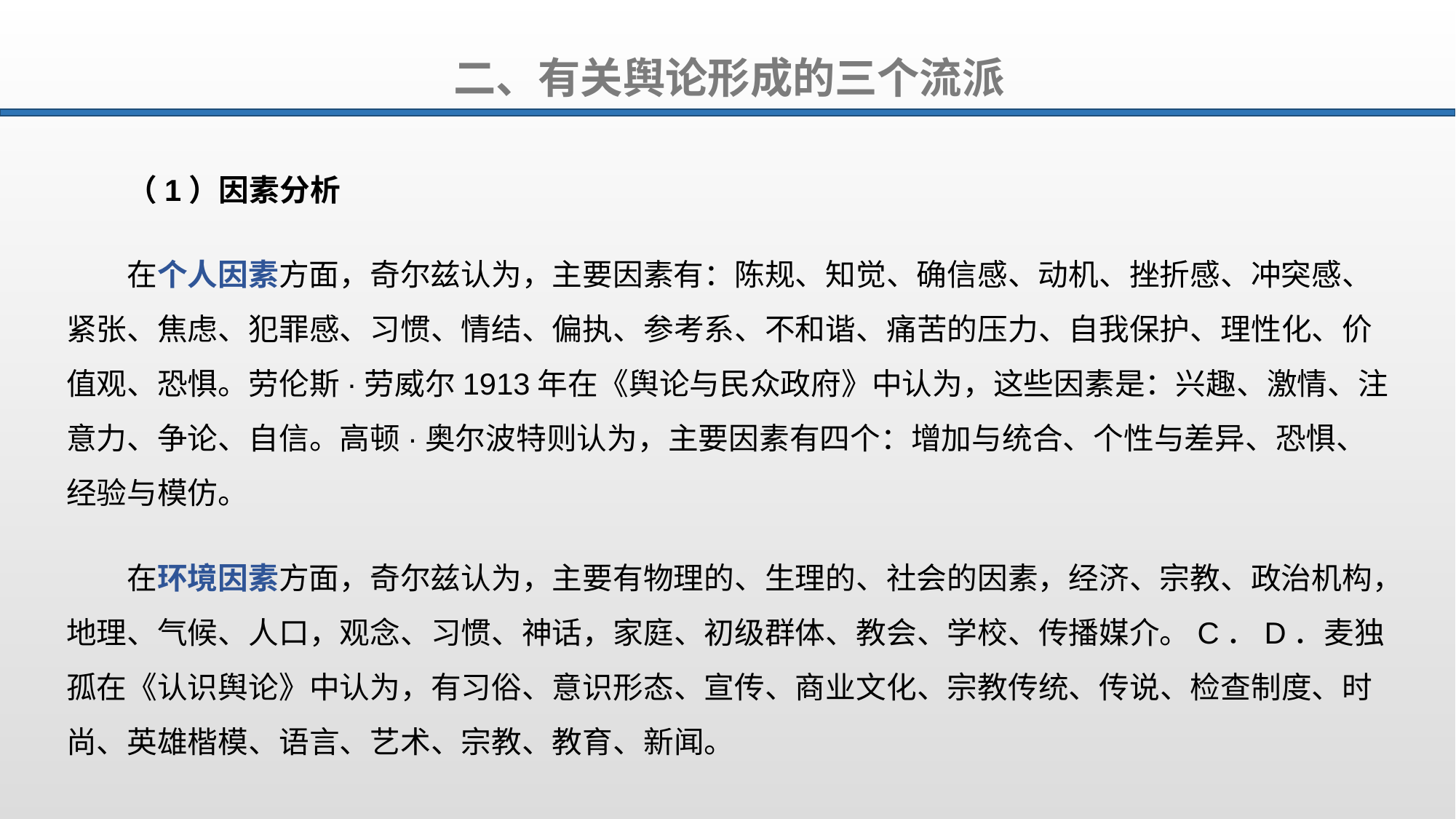

二、有关舆论形成的三个流派

（1）因素分析
在个人因素方面，奇尔兹认为，主要因素有：陈规、知觉、确信感、动机、挫折感、冲突感、紧张、焦虑、犯罪感、习惯、情结、偏执、参考系、不和谐、痛苦的压力、自我保护、理性化、价值观、恐惧。劳伦斯·劳威尔1913年在《舆论与民众政府》中认为，这些因素是：兴趣、激情、注意力、争论、自信。高顿·奥尔波特则认为，主要因素有四个：增加与统合、个性与差异、恐惧、经验与模仿。
在环境因素方面，奇尔兹认为，主要有物理的、生理的、社会的因素，经济、宗教、政治机构，地理、气候、人口，观念、习惯、神话，家庭、初级群体、教会、学校、传播媒介。C．D．麦独孤在《认识舆论》中认为，有习俗、意识形态、宣传、商业文化、宗教传统、传说、检查制度、时尚、英雄楷模、语言、艺术、宗教、教育、新闻。